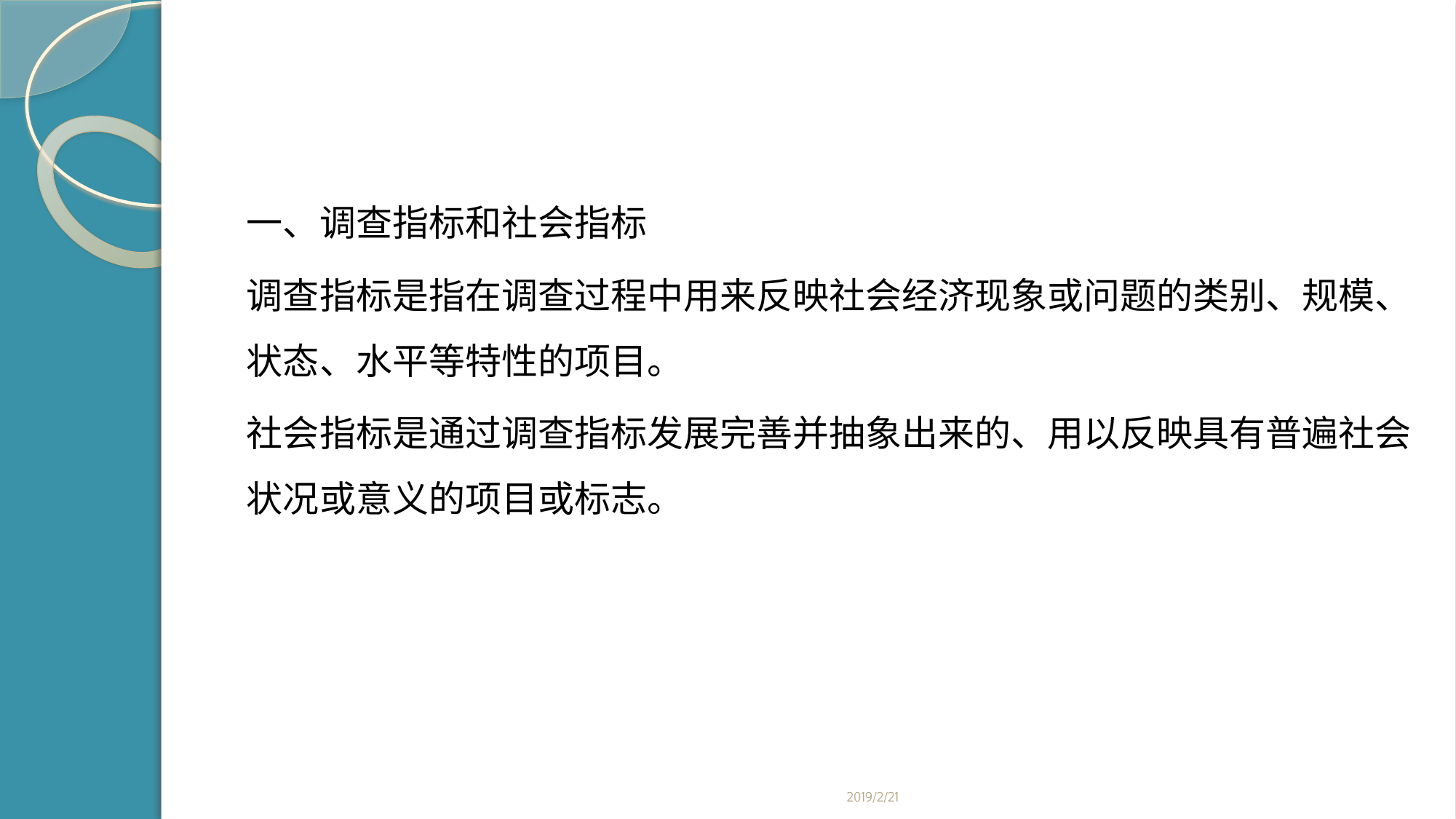

#
一、调查指标和社会指标
调查指标是指在调查过程中用来反映社会经济现象或问题的类别、规模、状态、水平等特性的项目。
社会指标是通过调查指标发展完善并抽象出来的、用以反映具有普遍社会状况或意义的项目或标志。
2019/2/21